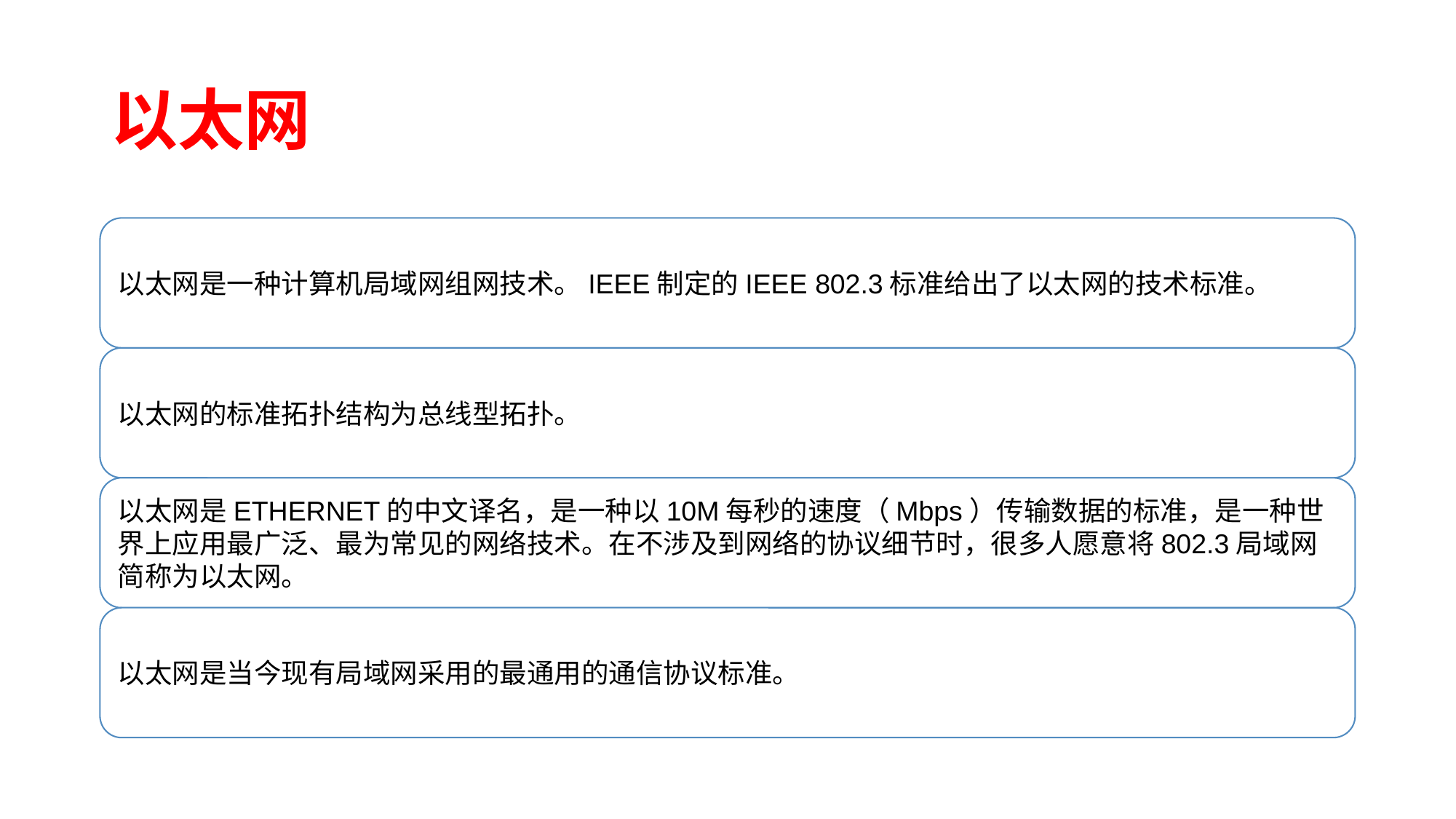

# 以太网
以太网是一种计算机局域网组网技术。IEEE制定的IEEE 802.3标准给出了以太网的技术标准。
以太网的标准拓扑结构为总线型拓扑。
以太网是ETHERNET的中文译名，是一种以10M每秒的速度（Mbps）传输数据的标准，是一种世界上应用最广泛、最为常见的网络技术。在不涉及到网络的协议细节时，很多人愿意将802.3局域网简称为以太网。
以太网是当今现有局域网采用的最通用的通信协议标准。